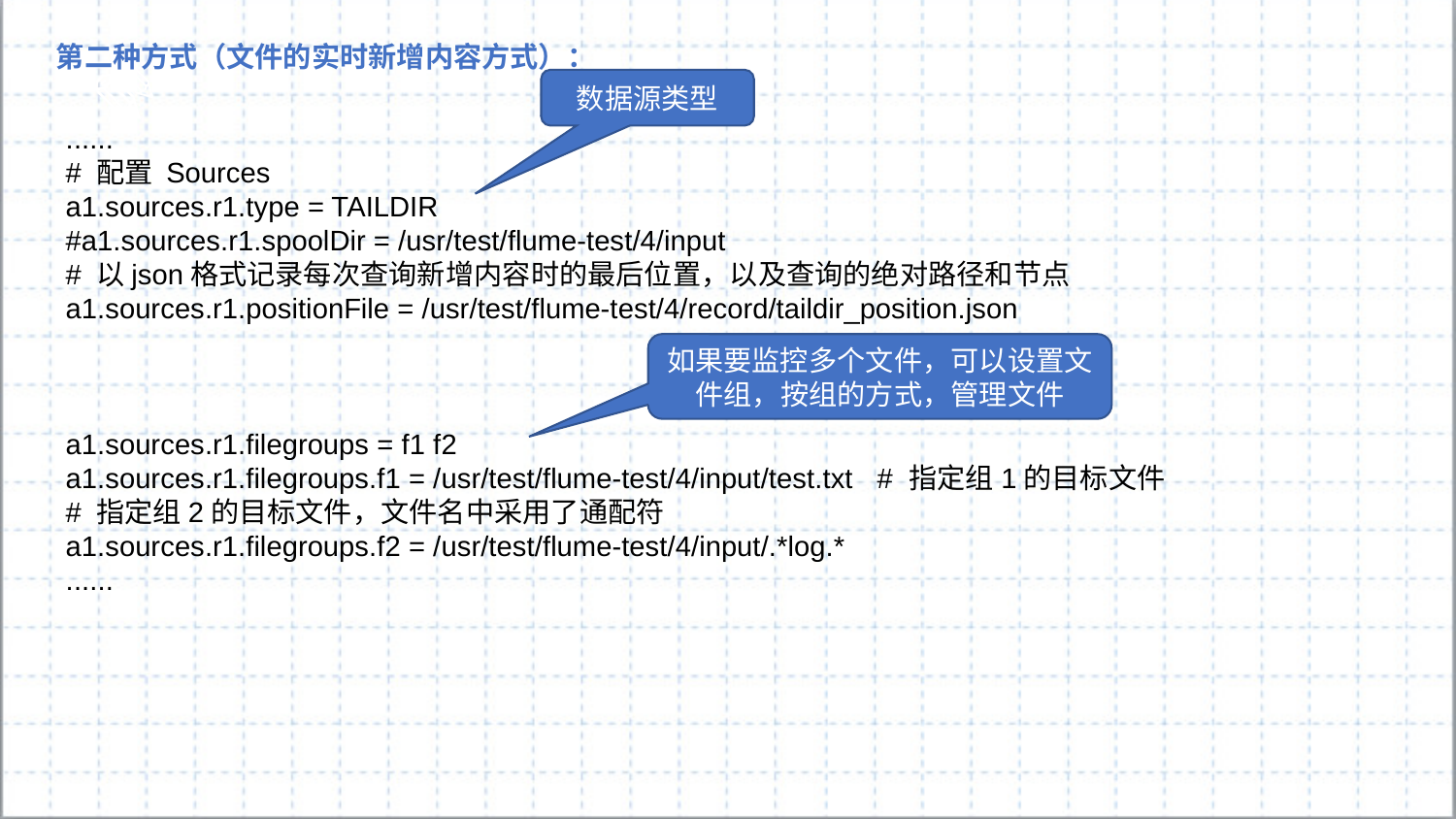

第二种方式（文件的实时新增内容方式）：
数据源类型
......
# 配置 Sources
a1.sources.r1.type = TAILDIR
#a1.sources.r1.spoolDir = /usr/test/flume-test/4/input
# 以json格式记录每次查询新增内容时的最后位置，以及查询的绝对路径和节点
a1.sources.r1.positionFile = /usr/test/flume-test/4/record/taildir_position.json

a1.sources.r1.filegroups = f1 f2
a1.sources.r1.filegroups.f1 = /usr/test/flume-test/4/input/test.txt   # 指定组1的目标文件
# 指定组2的目标文件，文件名中采用了通配符
a1.sources.r1.filegroups.f2 = /usr/test/flume-test/4/input/.*log.*
......
如果要监控多个文件，可以设置文件组，按组的方式，管理文件